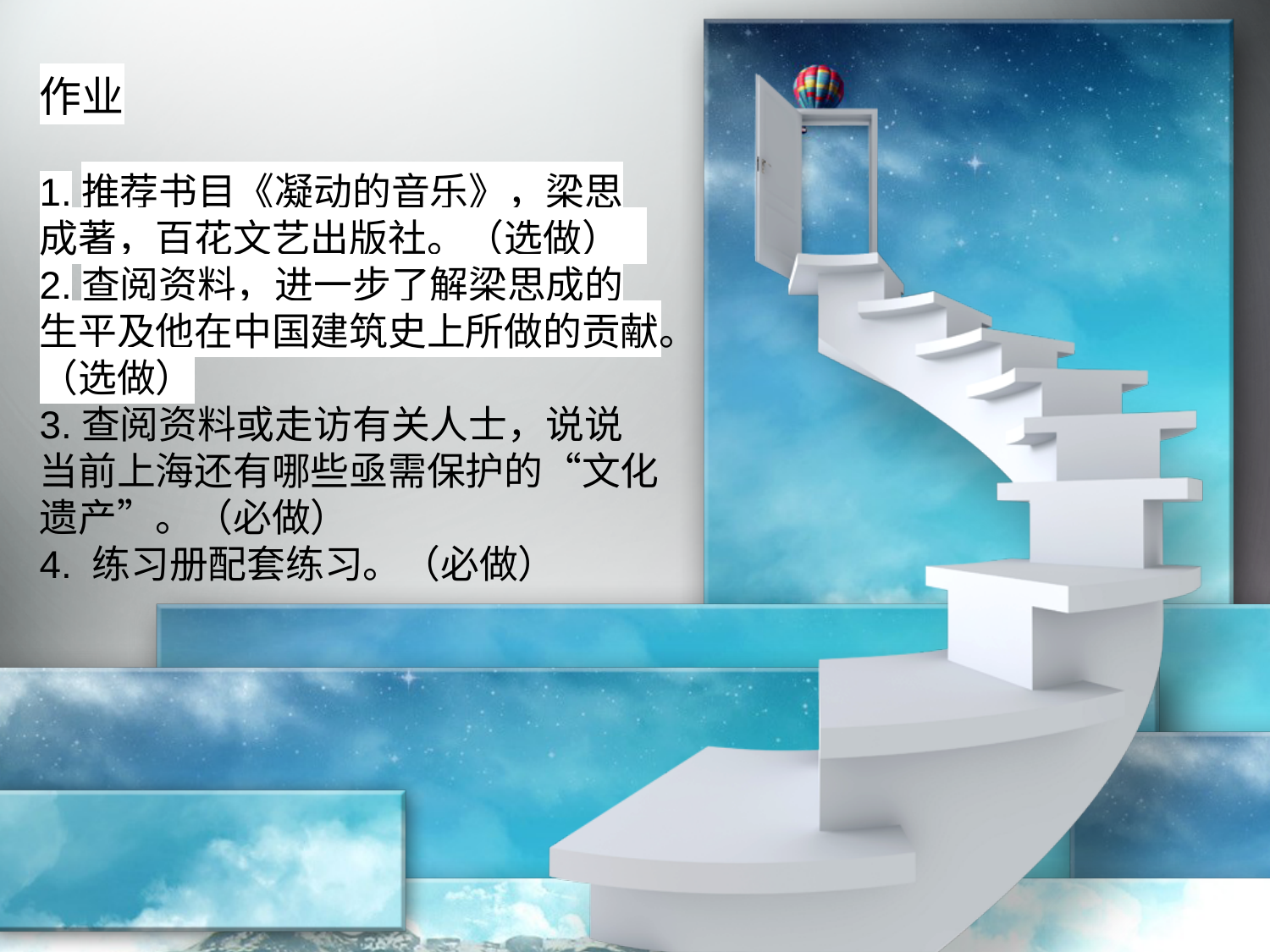

作业

1.推荐书目《凝动的音乐》，梁思成著，百花文艺出版社。（选做）    2.查阅资料，进一步了解梁思成的生平及他在中国建筑史上所做的贡献。（选做）
3.查阅资料或走访有关人士，说说当前上海还有哪些亟需保护的“文化遗产”。（必做）
4. 练习册配套练习。（必做）